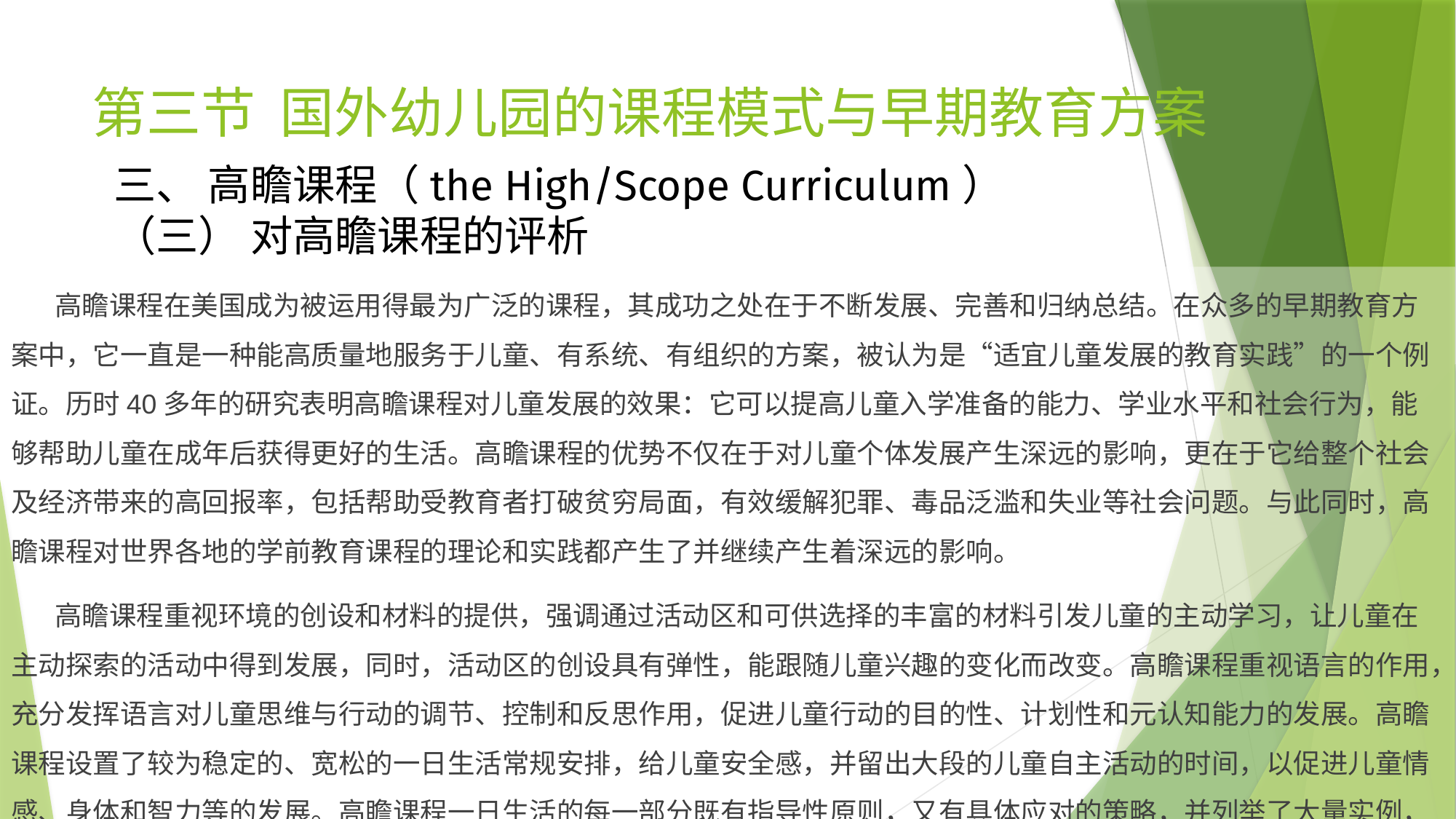

# 第三节  国外幼儿园的课程模式与早期教育方案
三、 高瞻课程（the High/Scope Curriculum）
（三） 对高瞻课程的评析
      高瞻课程在美国成为被运用得最为广泛的课程，其成功之处在于不断发展、完善和归纳总结。在众多的早期教育方案中，它一直是一种能高质量地服务于儿童、有系统、有组织的方案，被认为是“适宜儿童发展的教育实践”的一个例证。历时40多年的研究表明高瞻课程对儿童发展的效果：它可以提高儿童入学准备的能力、学业水平和社会行为，能够帮助儿童在成年后获得更好的生活。高瞻课程的优势不仅在于对儿童个体发展产生深远的影响，更在于它给整个社会及经济带来的高回报率，包括帮助受教育者打破贫穷局面，有效缓解犯罪、毒品泛滥和失业等社会问题。与此同时，高瞻课程对世界各地的学前教育课程的理论和实践都产生了并继续产生着深远的影响。
      高瞻课程重视环境的创设和材料的提供，强调通过活动区和可供选择的丰富的材料引发儿童的主动学习，让儿童在主动探索的活动中得到发展，同时，活动区的创设具有弹性，能跟随儿童兴趣的变化而改变。高瞻课程重视语言的作用，充分发挥语言对儿童思维与行动的调节、控制和反思作用，促进儿童行动的目的性、计划性和元认知能力的发展。高瞻课程设置了较为稳定的、宽松的一日生活常规安排，给儿童安全感，并留出大段的儿童自主活动的时间，以促进儿童情感、身体和智力等的发展。高瞻课程一日生活的每一部分既有指导性原则，又有具体应对的策略，并列举了大量实例，